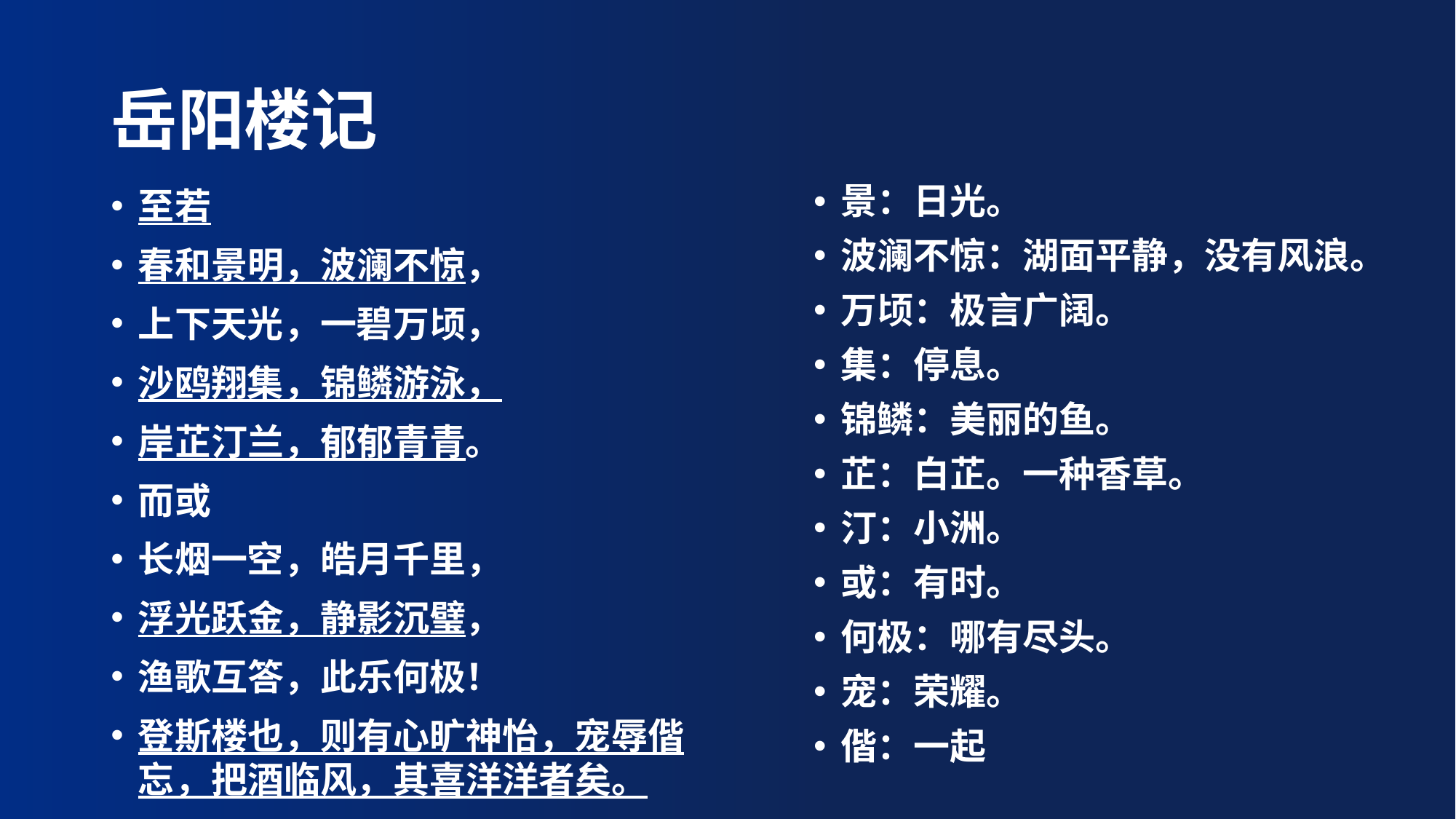

# 岳阳楼记
至若
春和景明，波澜不惊，
上下天光，一碧万顷，
沙鸥翔集，锦鳞游泳，
岸芷汀兰，郁郁青青。
而或
长烟一空，皓月千里，
浮光跃金，静影沉璧，
渔歌互答，此乐何极！
登斯楼也，则有心旷神怡，宠辱偕忘，把酒临风，其喜洋洋者矣。
景：日光。
波澜不惊：湖面平静，没有风浪。
万顷：极言广阔。
集：停息。
锦鳞：美丽的鱼。
芷：白芷。一种香草。
汀：小洲。
或：有时。
何极：哪有尽头。
宠：荣耀。
偕：一起